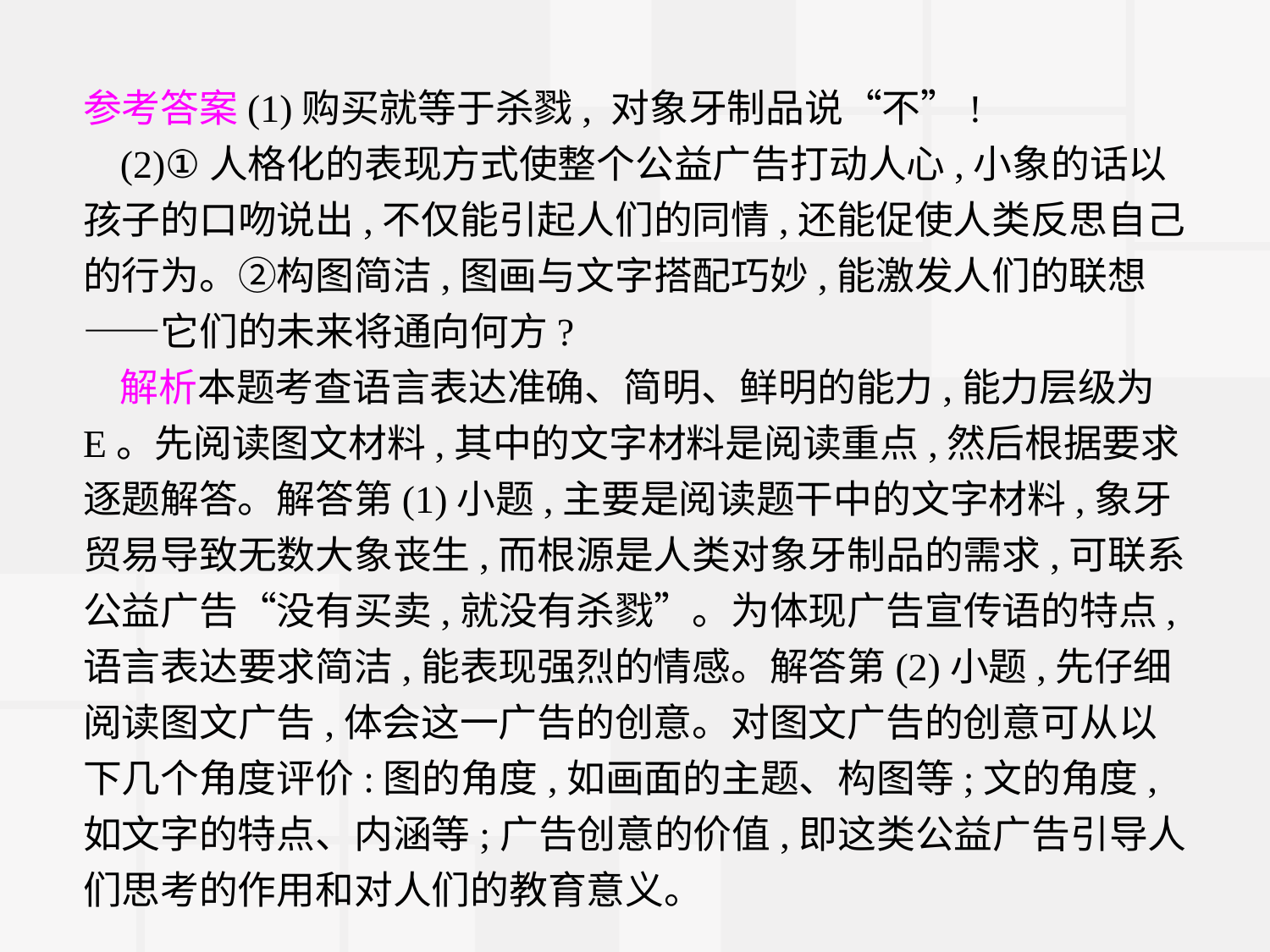

参考答案(1)购买就等于杀戮, 对象牙制品说“不”!
(2)①人格化的表现方式使整个公益广告打动人心,小象的话以孩子的口吻说出,不仅能引起人们的同情,还能促使人类反思自己的行为。②构图简洁,图画与文字搭配巧妙,能激发人们的联想——它们的未来将通向何方?
解析本题考查语言表达准确、简明、鲜明的能力,能力层级为E。先阅读图文材料,其中的文字材料是阅读重点,然后根据要求逐题解答。解答第(1)小题,主要是阅读题干中的文字材料,象牙贸易导致无数大象丧生,而根源是人类对象牙制品的需求,可联系公益广告“没有买卖,就没有杀戮”。为体现广告宣传语的特点,语言表达要求简洁,能表现强烈的情感。解答第(2)小题,先仔细阅读图文广告,体会这一广告的创意。对图文广告的创意可从以下几个角度评价:图的角度,如画面的主题、构图等;文的角度,如文字的特点、内涵等;广告创意的价值,即这类公益广告引导人们思考的作用和对人们的教育意义。